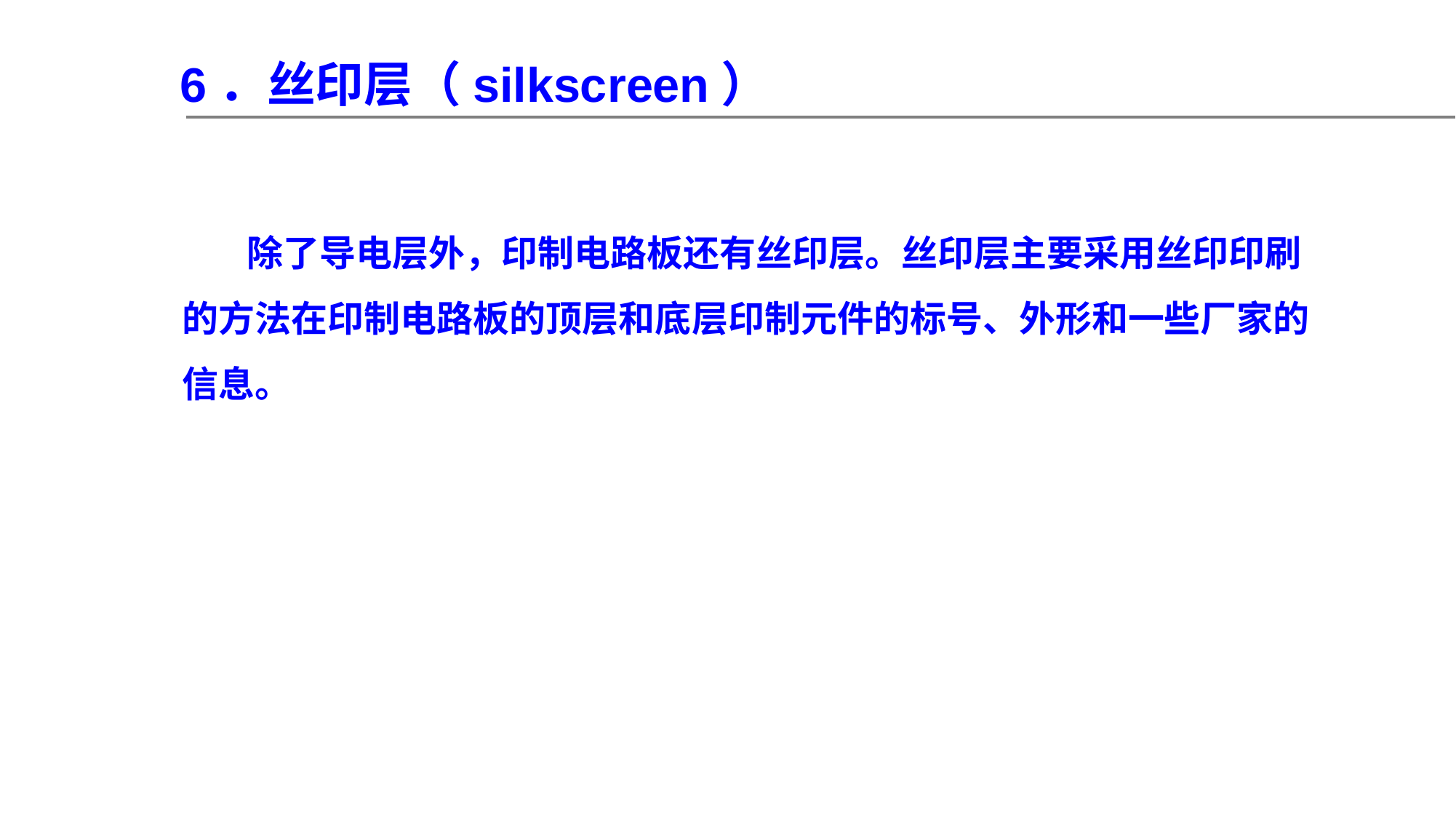

6．丝印层（silkscreen）
除了导电层外，印制电路板还有丝印层。丝印层主要采用丝印印刷的方法在印制电路板的顶层和底层印制元件的标号、外形和一些厂家的信息。